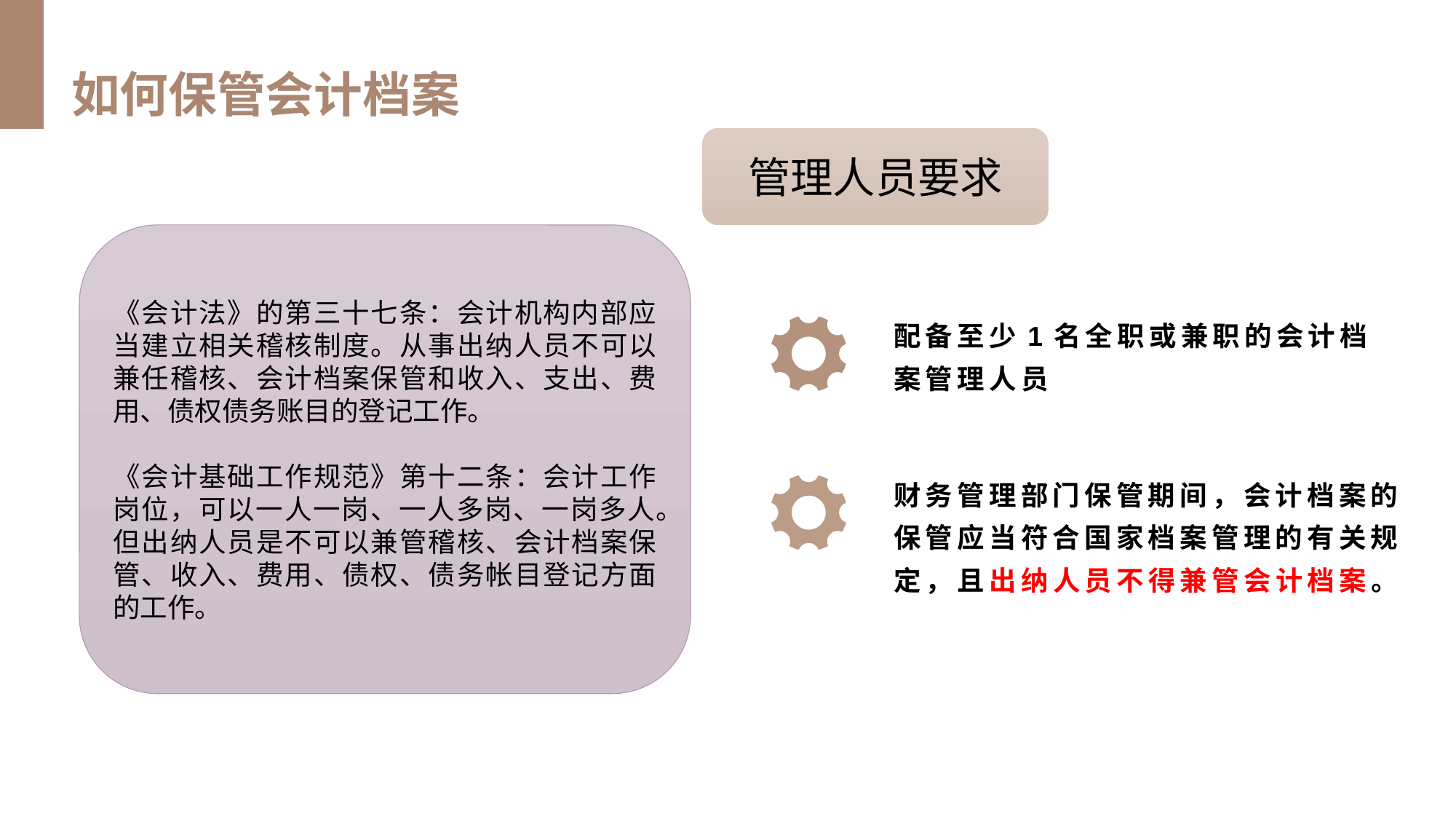

如何保管会计档案
管理人员要求
《会计法》的第三十七条：会计机构内部应当建立相关稽核制度。从事出纳人员不可以兼任稽核、会计档案保管和收入、支出、费用、债权债务账目的登记工作。

《会计基础工作规范》第十二条：会计工作岗位，可以一人一岗、一人多岗、一岗多人。但出纳人员是不可以兼管稽核、会计档案保管、收入、费用、债权、债务帐目登记方面的工作。

配备至少1名全职或兼职的会计档案管理人员

财务管理部门保管期间，会计档案的保管应当符合国家档案管理的有关规定，且出纳人员不得兼管会计档案。